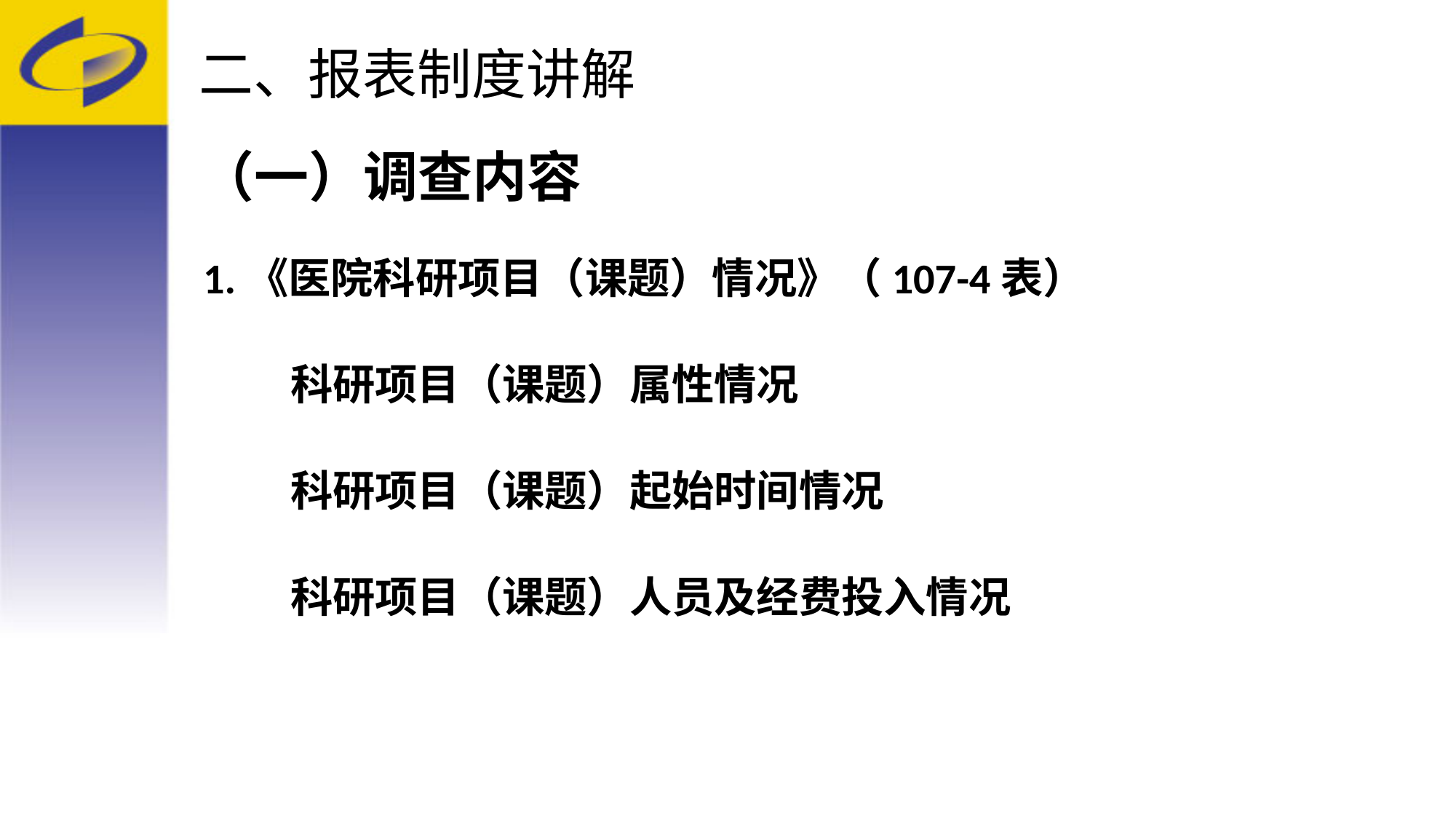

二、报表制度讲解
# （一）调查内容
1.《医院科研项目（课题）情况》（107-4表）
        科研项目（课题）属性情况
        科研项目（课题）起始时间情况
        科研项目（课题）人员及经费投入情况